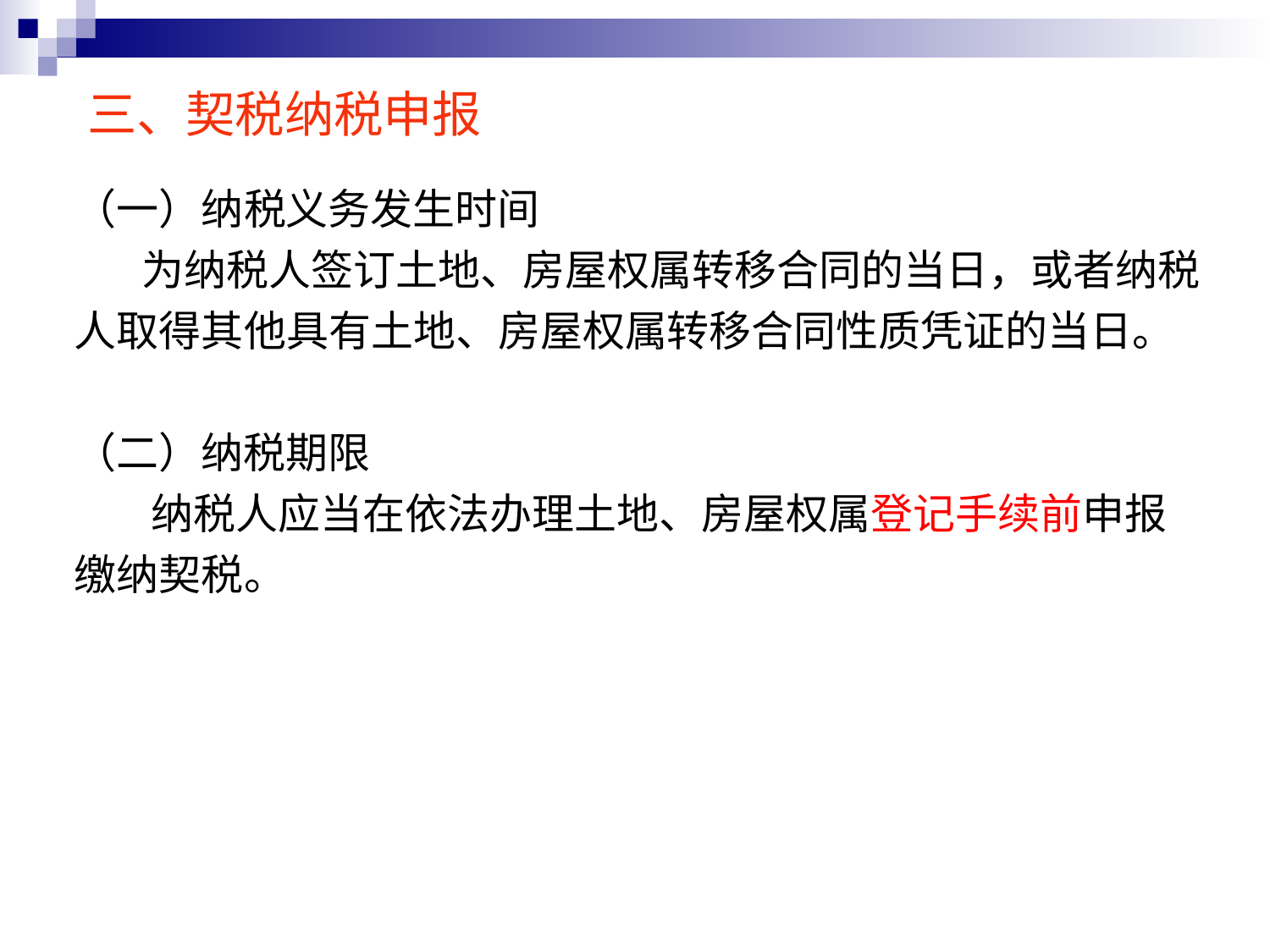

三、契税纳税申报
（一）纳税义务发生时间
      为纳税人签订土地、房屋权属转移合同的当日，或者纳税人取得其他具有土地、房屋权属转移合同性质凭证的当日。

（二）纳税期限
       纳税人应当在依法办理土地、房屋权属登记手续前申报缴纳契税。